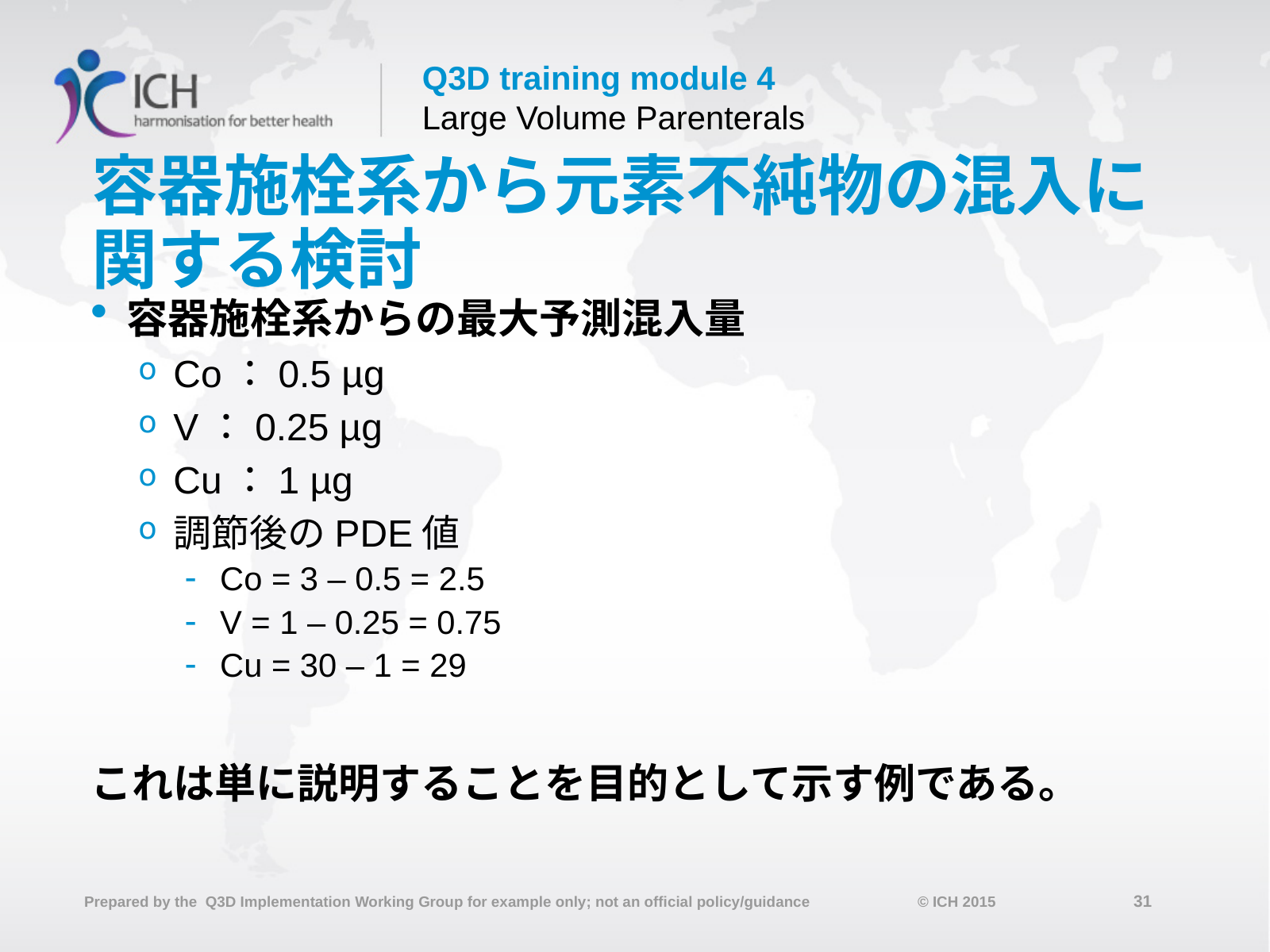

# 容器施栓系から元素不純物の混入に関する検討
容器施栓系からの最大予測混入量
Co：0.5 µg
V：0.25 µg
Cu：1 µg
調節後のPDE値
Co = 3 – 0.5 = 2.5
V = 1 – 0.25 = 0.75
Cu = 30 – 1 = 29

これは単に説明することを目的として示す例である。